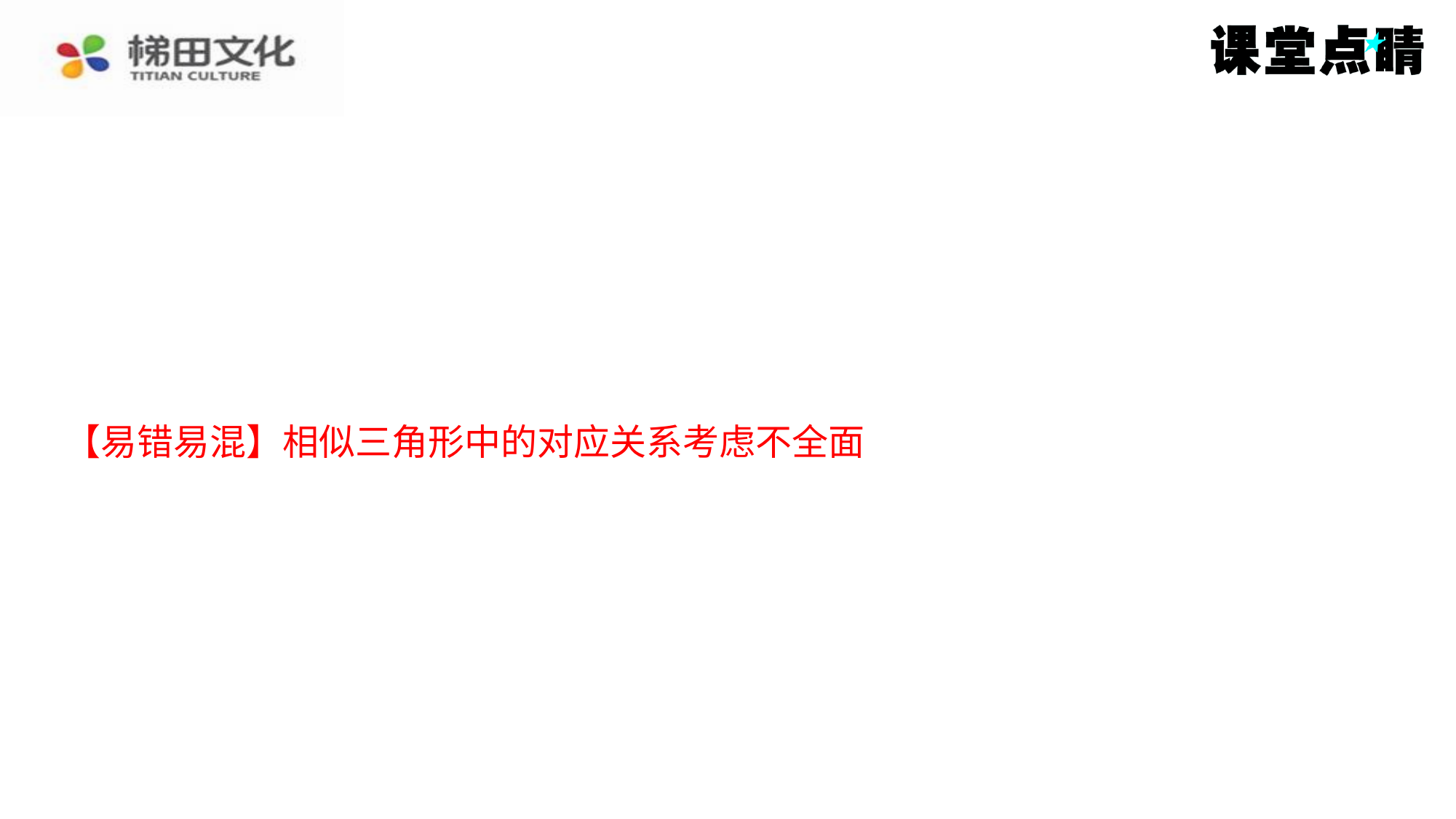

【易错易混】相似三角形中的对应关系考虑不全面
【易错易混】相似三角形中的对应关系考虑不全面